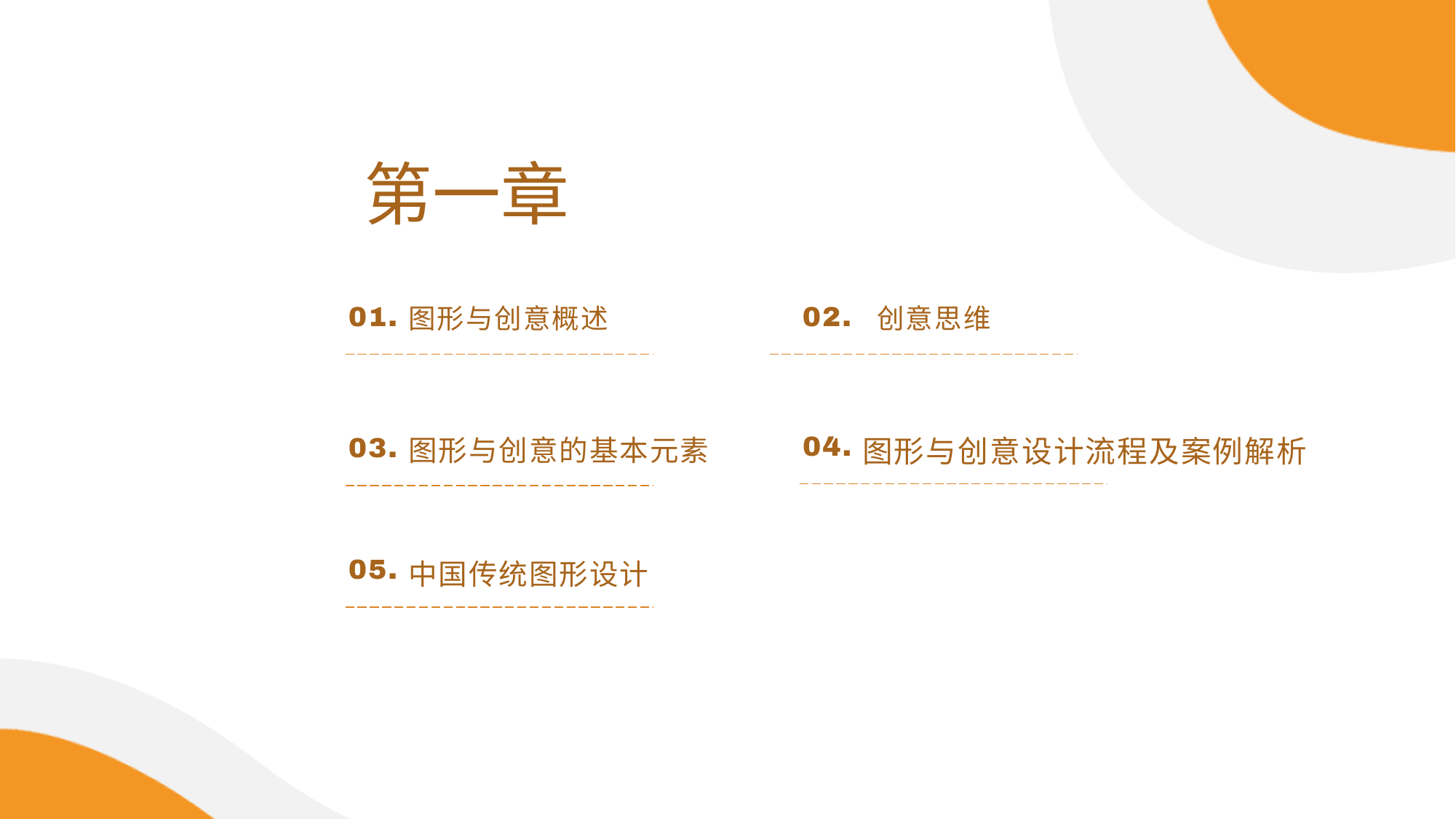

第一章
图形与创意概述
创意思维
01.
02.
图形与创意设计流程及案例解析
图形与创意的基本元素
04.
03.
中国传统图形设计
05.